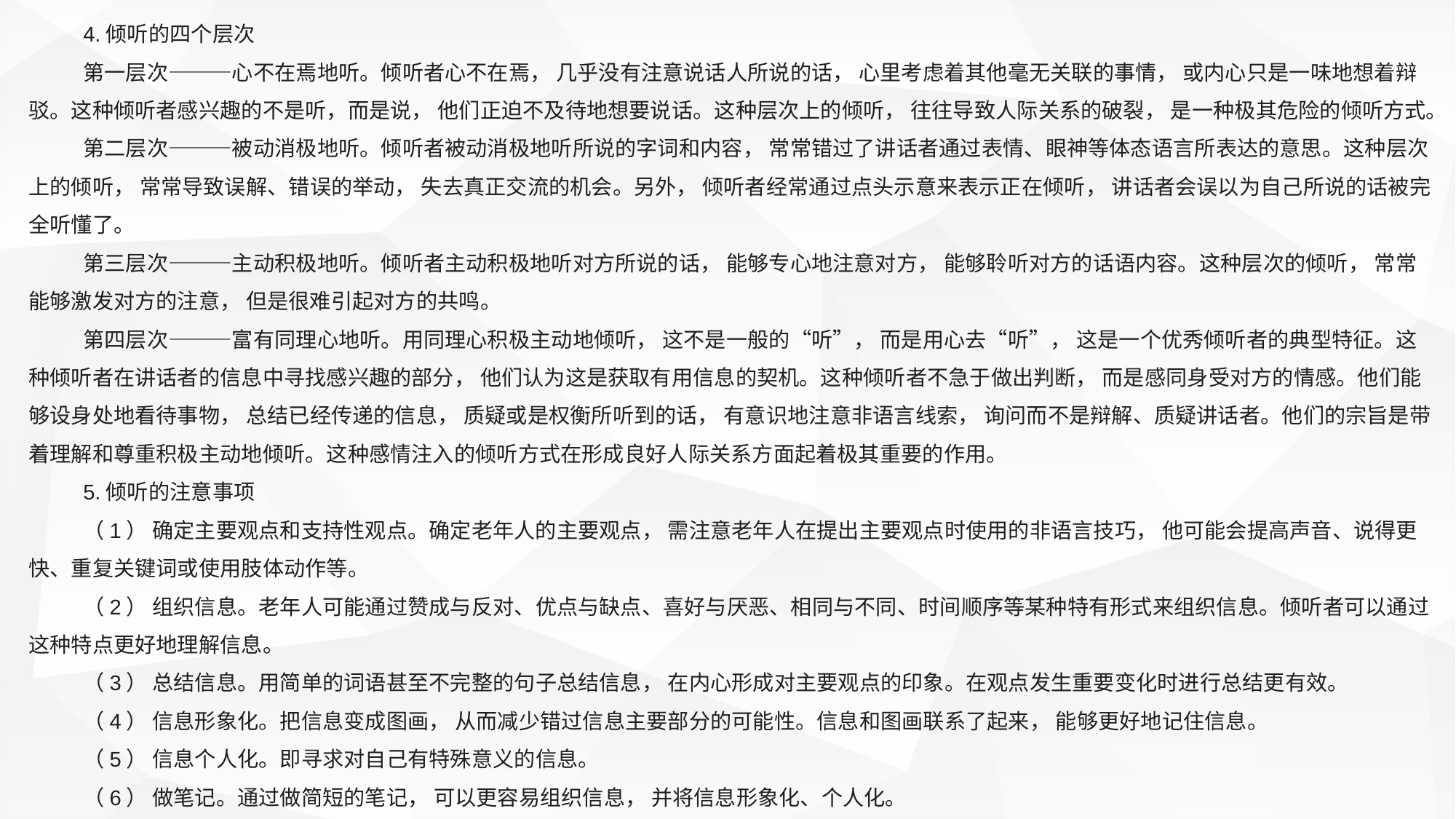

4.倾听的四个层次
第一层次———心不在焉地听。倾听者心不在焉， 几乎没有注意说话人所说的话， 心里考虑着其他毫无关联的事情， 或内心只是一味地想着辩驳。这种倾听者感兴趣的不是听，而是说， 他们正迫不及待地想要说话。这种层次上的倾听， 往往导致人际关系的破裂， 是一种极其危险的倾听方式。
第二层次———被动消极地听。倾听者被动消极地听所说的字词和内容， 常常错过了讲话者通过表情、眼神等体态语言所表达的意思。这种层次上的倾听， 常常导致误解、错误的举动， 失去真正交流的机会。另外， 倾听者经常通过点头示意来表示正在倾听， 讲话者会误以为自己所说的话被完全听懂了。
第三层次———主动积极地听。倾听者主动积极地听对方所说的话， 能够专心地注意对方， 能够聆听对方的话语内容。这种层次的倾听， 常常能够激发对方的注意， 但是很难引起对方的共鸣。
第四层次———富有同理心地听。用同理心积极主动地倾听， 这不是一般的“听”， 而是用心去“听”， 这是一个优秀倾听者的典型特征。这种倾听者在讲话者的信息中寻找感兴趣的部分， 他们认为这是获取有用信息的契机。这种倾听者不急于做出判断， 而是感同身受对方的情感。他们能够设身处地看待事物， 总结已经传递的信息， 质疑或是权衡所听到的话， 有意识地注意非语言线索， 询问而不是辩解、质疑讲话者。他们的宗旨是带着理解和尊重积极主动地倾听。这种感情注入的倾听方式在形成良好人际关系方面起着极其重要的作用。
5.倾听的注意事项
（1） 确定主要观点和支持性观点。确定老年人的主要观点， 需注意老年人在提出主要观点时使用的非语言技巧， 他可能会提高声音、说得更快、重复关键词或使用肢体动作等。
（2） 组织信息。老年人可能通过赞成与反对、优点与缺点、喜好与厌恶、相同与不同、时间顺序等某种特有形式来组织信息。倾听者可以通过这种特点更好地理解信息。
（3） 总结信息。用简单的词语甚至不完整的句子总结信息， 在内心形成对主要观点的印象。在观点发生重要变化时进行总结更有效。
（4） 信息形象化。把信息变成图画， 从而减少错过信息主要部分的可能性。信息和图画联系了起来， 能够更好地记住信息。
（5） 信息个人化。即寻求对自己有特殊意义的信息。
（6） 做笔记。通过做简短的笔记， 可以更容易组织信息， 并将信息形象化、个人化。